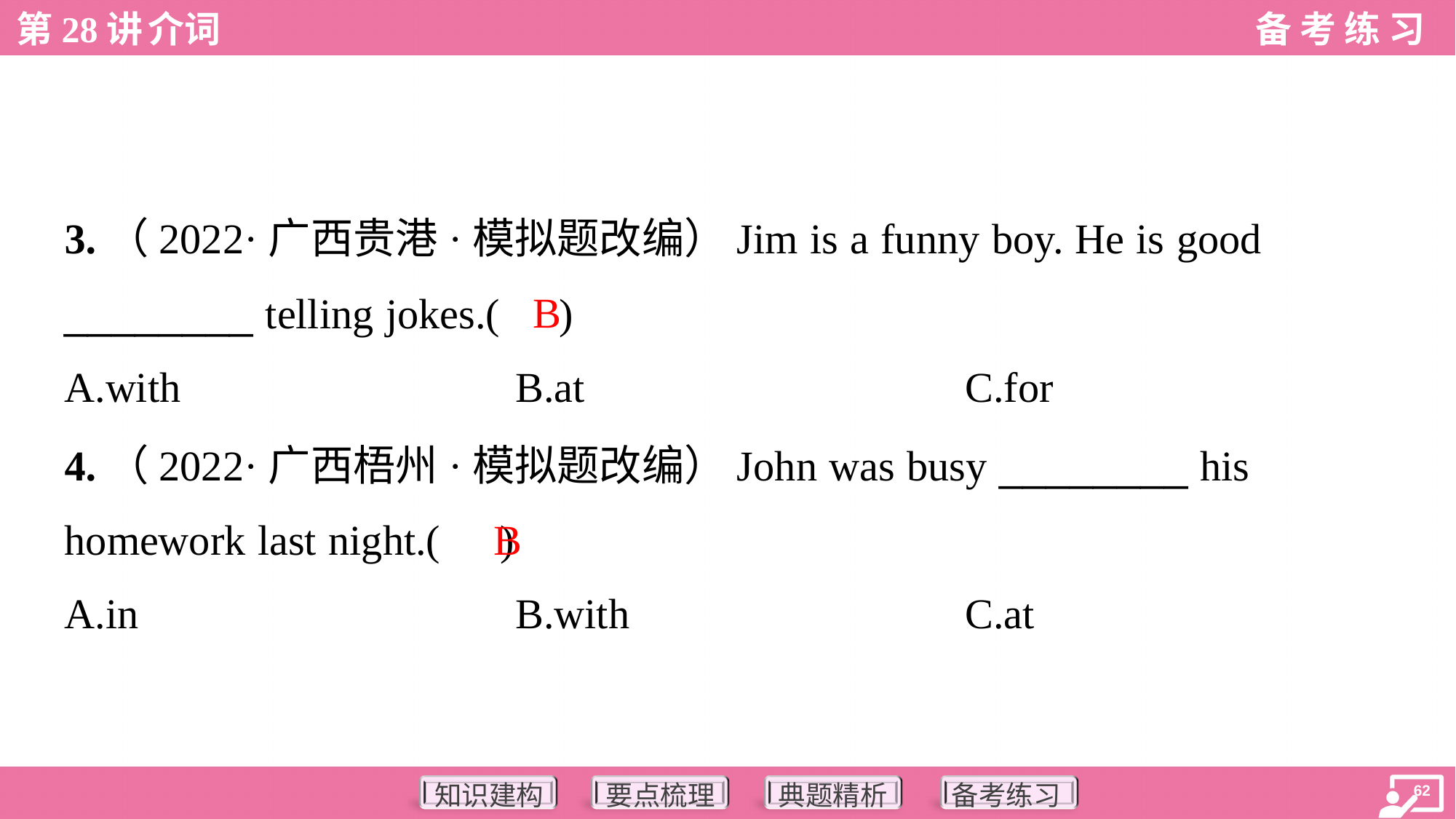

3.（2022·广西贵港·模拟题改编）Jim is a funny boy. He is good
________ telling jokes.(     )
B
A.with	B.at	C.for
4.（2022·广西梧州·模拟题改编）John was busy ________ his
homework last night.(     )
B
A.in	B.with	C.at